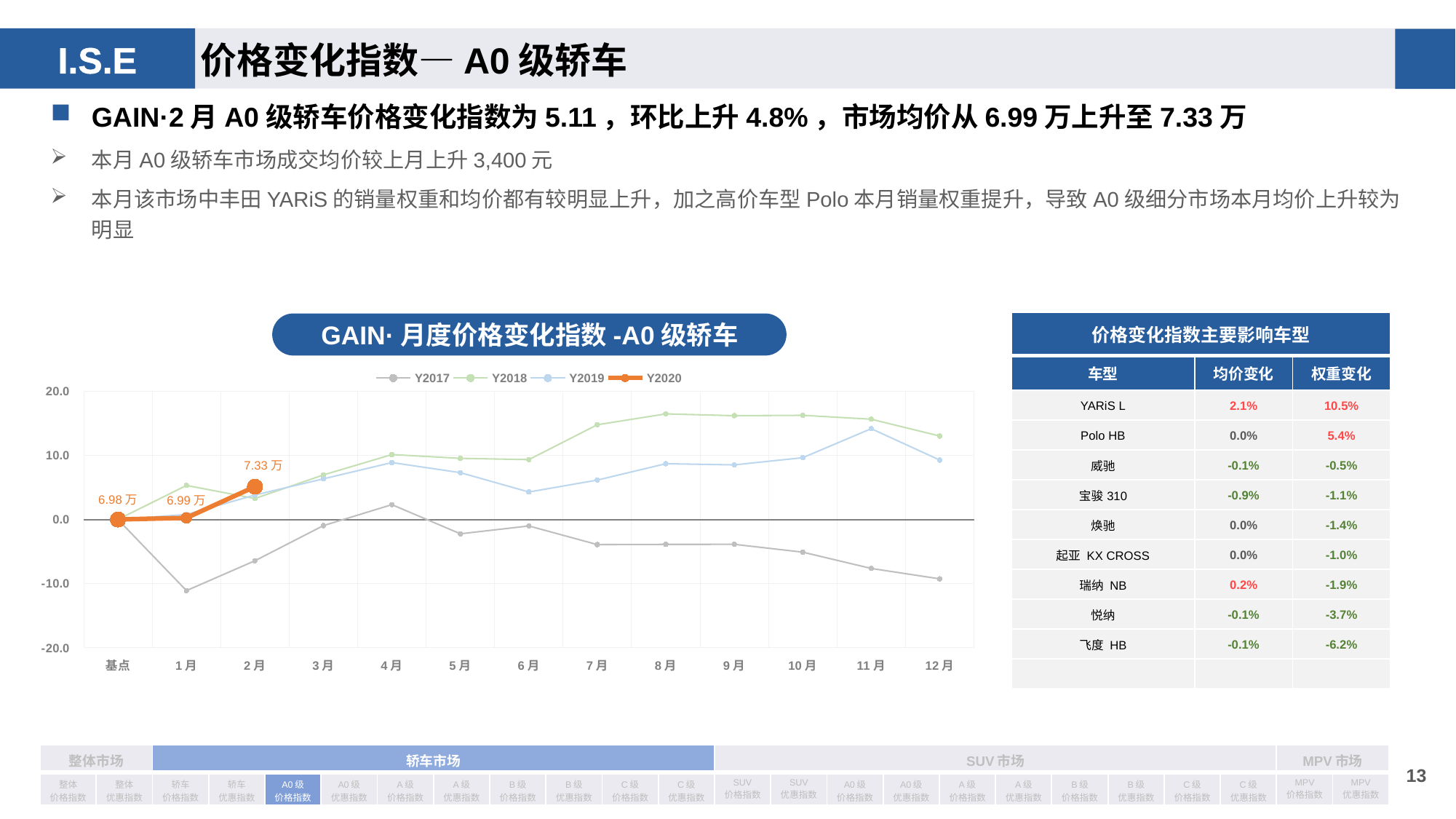

价格变化指数—A0级轿车
GAIN·2月A0级轿车价格变化指数为5.11，环比上升4.8%，市场均价从6.99万上升至7.33万
本月A0级轿车市场成交均价较上月上升3,400元
本月该市场中丰田YARiS的销量权重和均价都有较明显上升，加之高价车型Polo本月销量权重提升，导致A0级细分市场本月均价上升较为明显
| 价格变化指数主要影响车型 |  |  |
| --- | --- | --- |
| 车型 | 均价变化 | 权重变化 |
| YARiS L | 2.1% | 10.5% |
| Polo HB | 0.0% | 5.4% |
| 威驰 | -0.1% | -0.5% |
| 宝骏310 | -0.9% | -1.1% |
| 焕驰 | 0.0% | -1.4% |
| 起亚 KX CROSS | 0.0% | -1.0% |
| 瑞纳 NB | 0.2% | -1.9% |
| 悦纳 | -0.1% | -3.7% |
| 飞度 HB | -0.1% | -6.2% |
|  |  |  |
GAIN·月度价格变化指数-A0级轿车

### Chart

| Category | Y2017 | Y2018 | Y2019 | Y2020 |
|---|---|---|---|---|
| 基点 | 0.0 | 0.0 | 0.0 | 0.0 |
| 1月 | -11.1 | 5.31 | 0.78 | 0.25 |
| 2月 | -6.44 | 3.27 | 3.81 | 5.11 |
| 3月 | -0.96 | 6.94 | 6.33 | None |
| 4月 | 2.31 | 10.12 | 8.87 | None |
| 5月 | -2.24 | 9.53 | 7.3 | None |
| 6月 | -1.01 | 9.33 | 4.28 | None |
| 7月 | -3.92 | 14.76 | 6.14 | None |
| 8月 | -3.89 | 16.46 | 8.69 | None |
| 9月 | -3.88 | 16.18 | 8.51 | None |
| 10月 | -5.1 | 16.24 | 9.63 | None |
| 11月 | -7.64 | 15.63 | 14.15 | None |
| 12月 | -9.26 | 13.01 | 9.26 | None |
| 整体市场 |  | 轿车市场 |  |  |  |  |  |  |  |  |  | SUV市场 |  |  |  |  |  |  |  |  |  | MPV市场 |  |
| --- | --- | --- | --- | --- | --- | --- | --- | --- | --- | --- | --- | --- | --- | --- | --- | --- | --- | --- | --- | --- | --- | --- | --- |
| 整体 价格指数 | 整体 优惠指数 | 轿车 价格指数 | 轿车 优惠指数 | A0级 价格指数 | A0级 优惠指数 | A级 价格指数 | A级 优惠指数 | B级 价格指数 | B级 优惠指数 | C级 价格指数 | C级 优惠指数 | SUV 价格指数 | SUV 优惠指数 | A0级 价格指数 | A0级 优惠指数 | A级 价格指数 | A级 优惠指数 | B级 价格指数 | B级 优惠指数 | C级 价格指数 | C级 优惠指数 | MPV 价格指数 | MPV 优惠指数 |
13